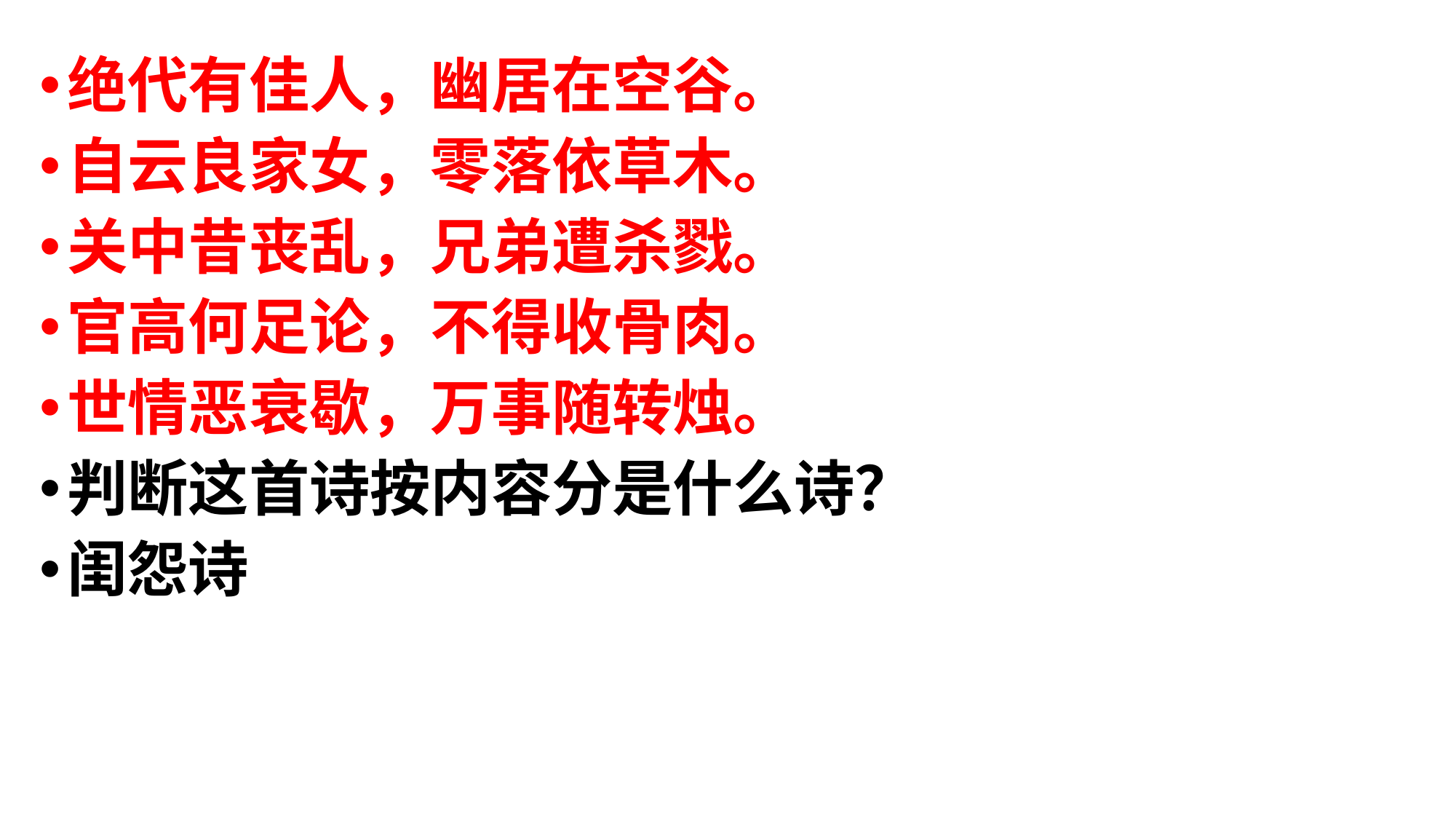

绝代有佳人，幽居在空谷。
自云良家女，零落依草木。
关中昔丧乱，兄弟遭杀戮。
官高何足论，不得收骨肉。
世情恶衰歇，万事随转烛。
判断这首诗按内容分是什么诗？
闺怨诗